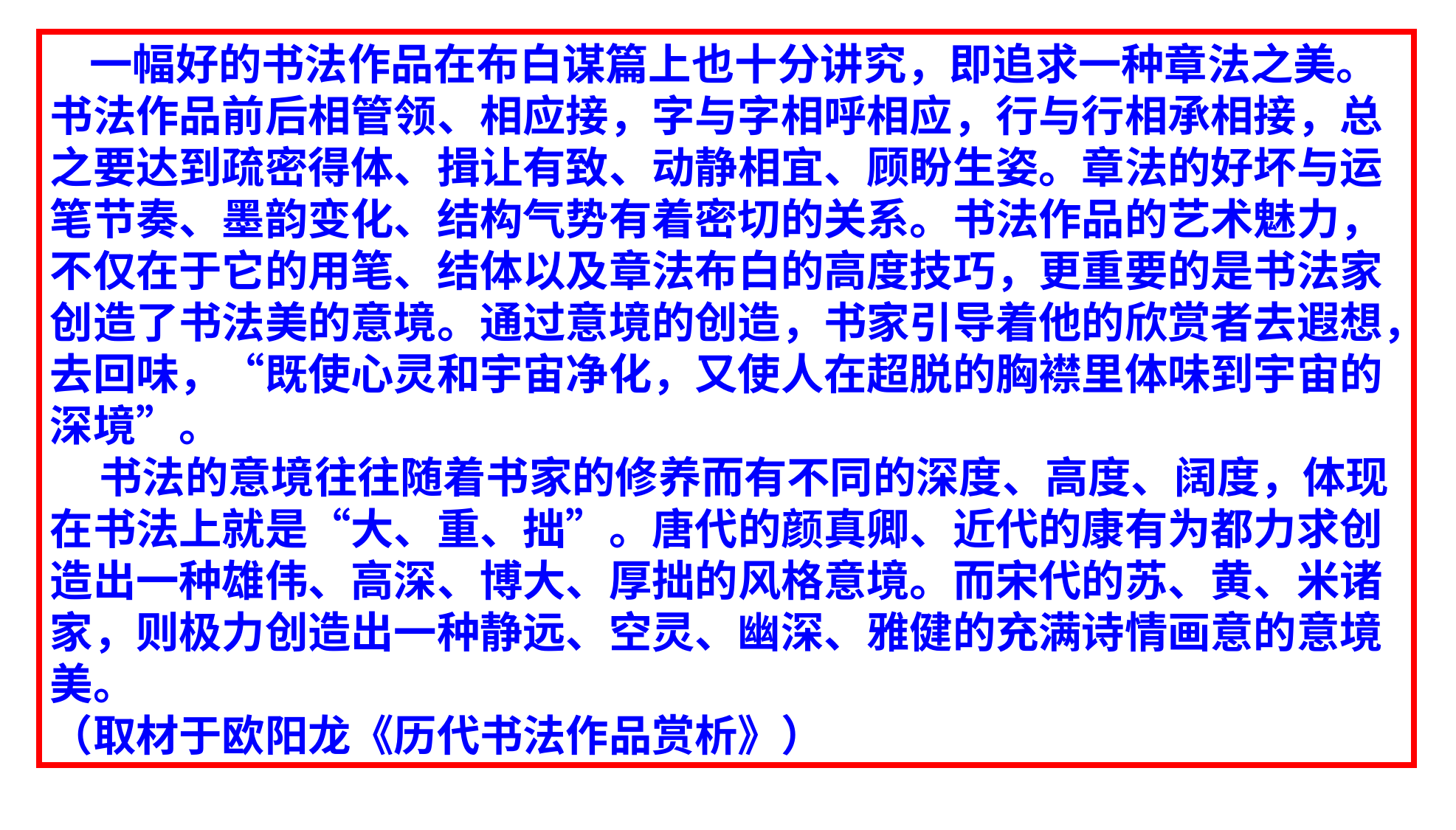

一幅好的书法作品在布白谋篇上也十分讲究，即追求一种章法之美。书法作品前后相管领、相应接，字与字相呼相应，行与行相承相接，总之要达到疏密得体、揖让有致、动静相宜、顾盼生姿。章法的好坏与运笔节奏、墨韵变化、结构气势有着密切的关系。书法作品的艺术魅力，不仅在于它的用笔、结体以及章法布白的高度技巧，更重要的是书法家创造了书法美的意境。通过意境的创造，书家引导着他的欣赏者去遐想，去回味，“既使心灵和宇宙净化，又使人在超脱的胸襟里体味到宇宙的深境”。
    书法的意境往往随着书家的修养而有不同的深度、高度、阔度，体现在书法上就是“大、重、拙”。唐代的颜真卿、近代的康有为都力求创造出一种雄伟、高深、博大、厚拙的风格意境。而宋代的苏、黄、米诸家，则极力创造出一种静远、空灵、幽深、雅健的充满诗情画意的意境美。
（取材于欧阳龙《历代书法作品赏析》）